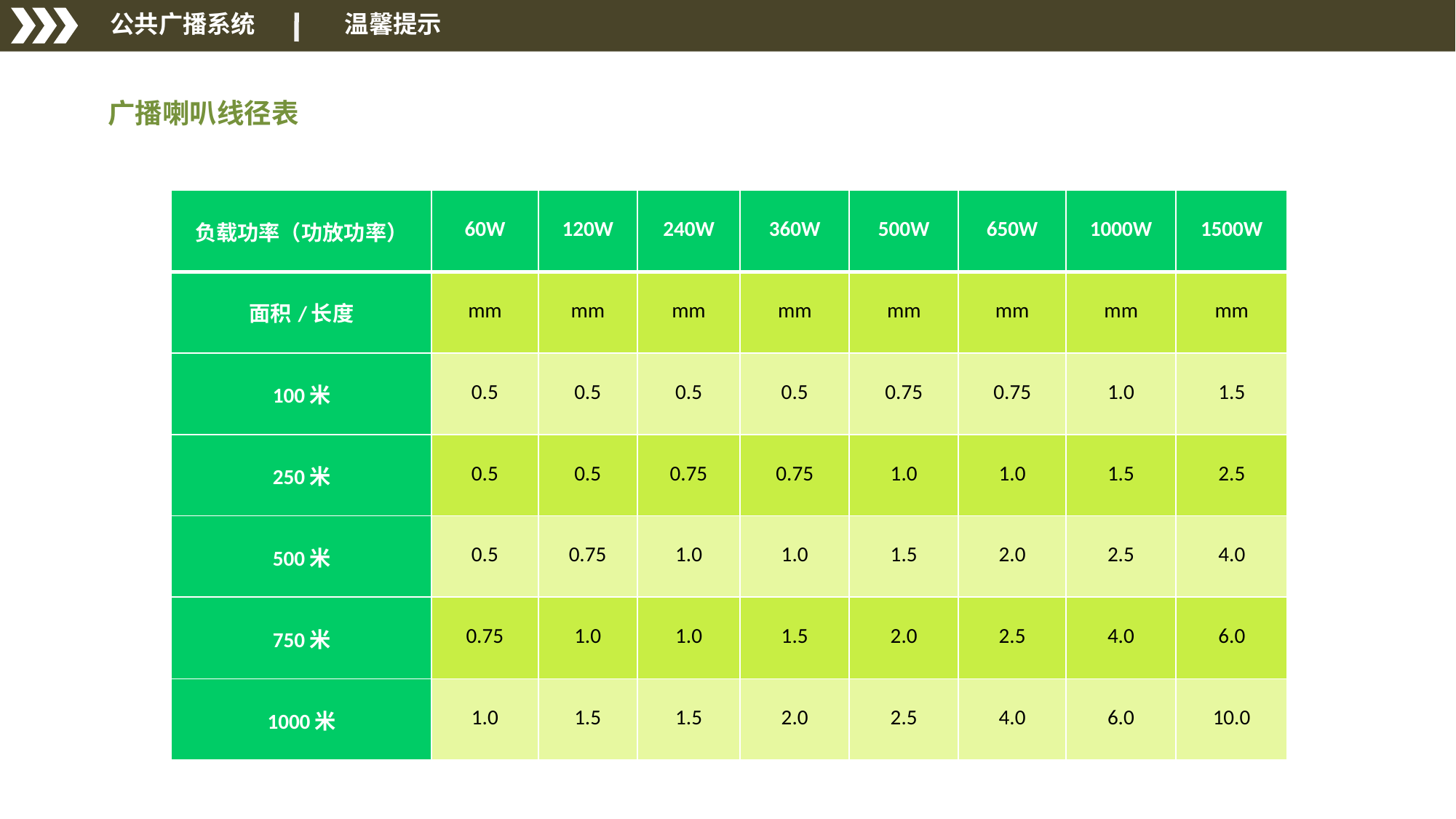

公共广播系统
 温馨提示

 广播喇叭线径表
| 负载功率（功放功率） | 60W | 120W | 240W | 360W | 500W | 650W | 1000W | 1500W |
| --- | --- | --- | --- | --- | --- | --- | --- | --- |
| 面积/长度 | mm | mm | mm | mm | mm | mm | mm | mm |
| 100米 | 0.5 | 0.5 | 0.5 | 0.5 | 0.75 | 0.75 | 1.0 | 1.5 |
| 250米 | 0.5 | 0.5 | 0.75 | 0.75 | 1.0 | 1.0 | 1.5 | 2.5 |
| 500米 | 0.5 | 0.75 | 1.0 | 1.0 | 1.5 | 2.0 | 2.5 | 4.0 |
| 750米 | 0.75 | 1.0 | 1.0 | 1.5 | 2.0 | 2.5 | 4.0 | 6.0 |
| 1000米 | 1.0 | 1.5 | 1.5 | 2.0 | 2.5 | 4.0 | 6.0 | 10.0 |